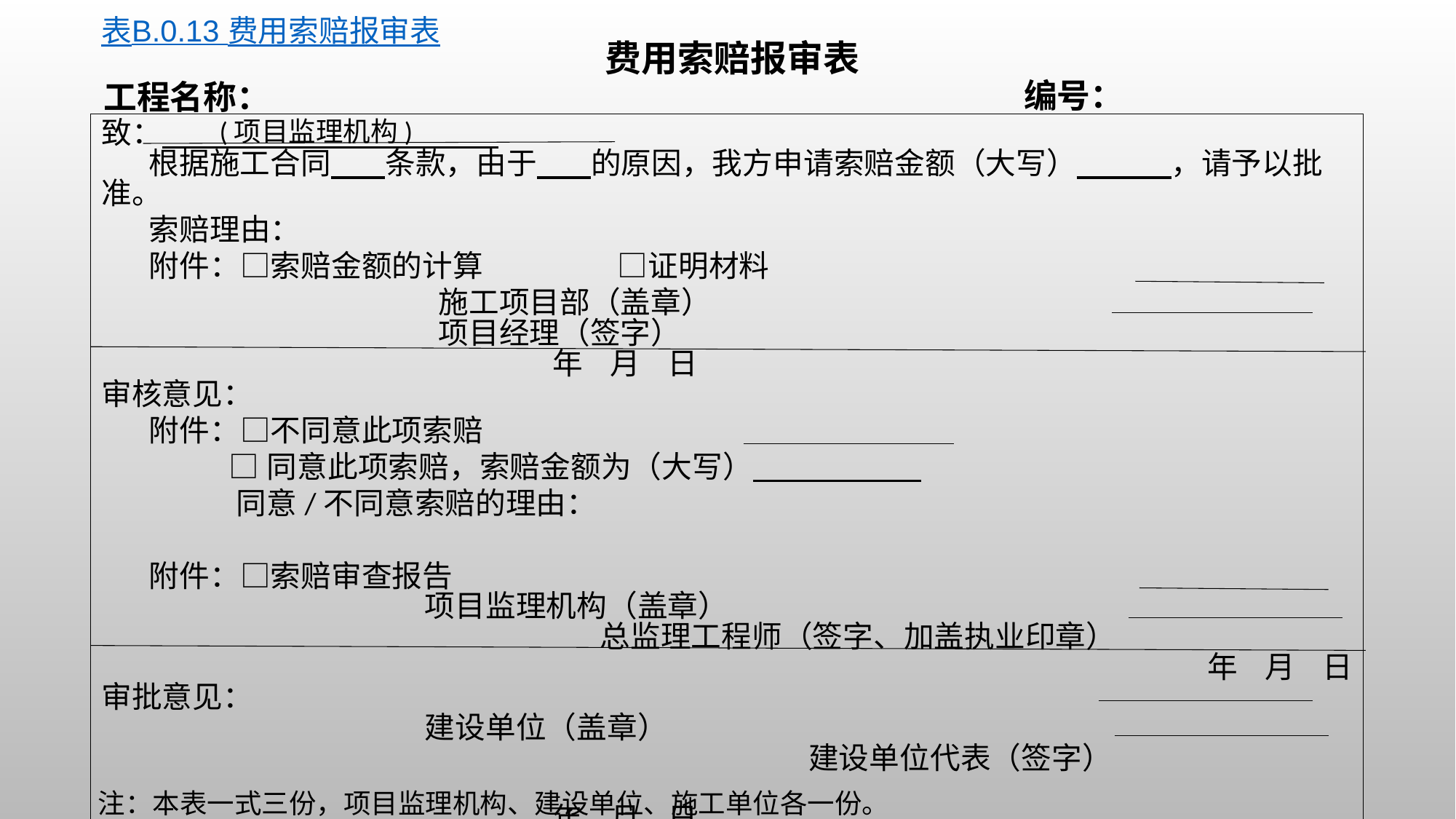

表B.0.13 费用索赔报审表
费用索赔报审表
编号：
工程名称：
(项目监理机构)
致：
      根据施工合同        条款，由于        的原因，我方申请索赔金额（大写）              ，请予以批准。
      索赔理由：
      附件：□索赔金额的计算                    □证明材料
                                                 施工项目部（盖章）
                                                 项目经理（签字）
                                                                  年    月    日
审核意见：
      附件：□不同意此项索赔
                   □同意此项索赔，索赔金额为（大写）
                   同意/不同意索赔的理由：

      附件：□索赔审查报告
                                               项目监理机构（盖章）
                                                                         总监理工程师（签字、加盖执业印章）
年    月    日
审批意见：
                                               建设单位（盖章）
                                                                                                        建设单位代表（签字）
                                                                  年    月    日
注：本表一式三份，项目监理机构、建设单位、施工单位各一份。